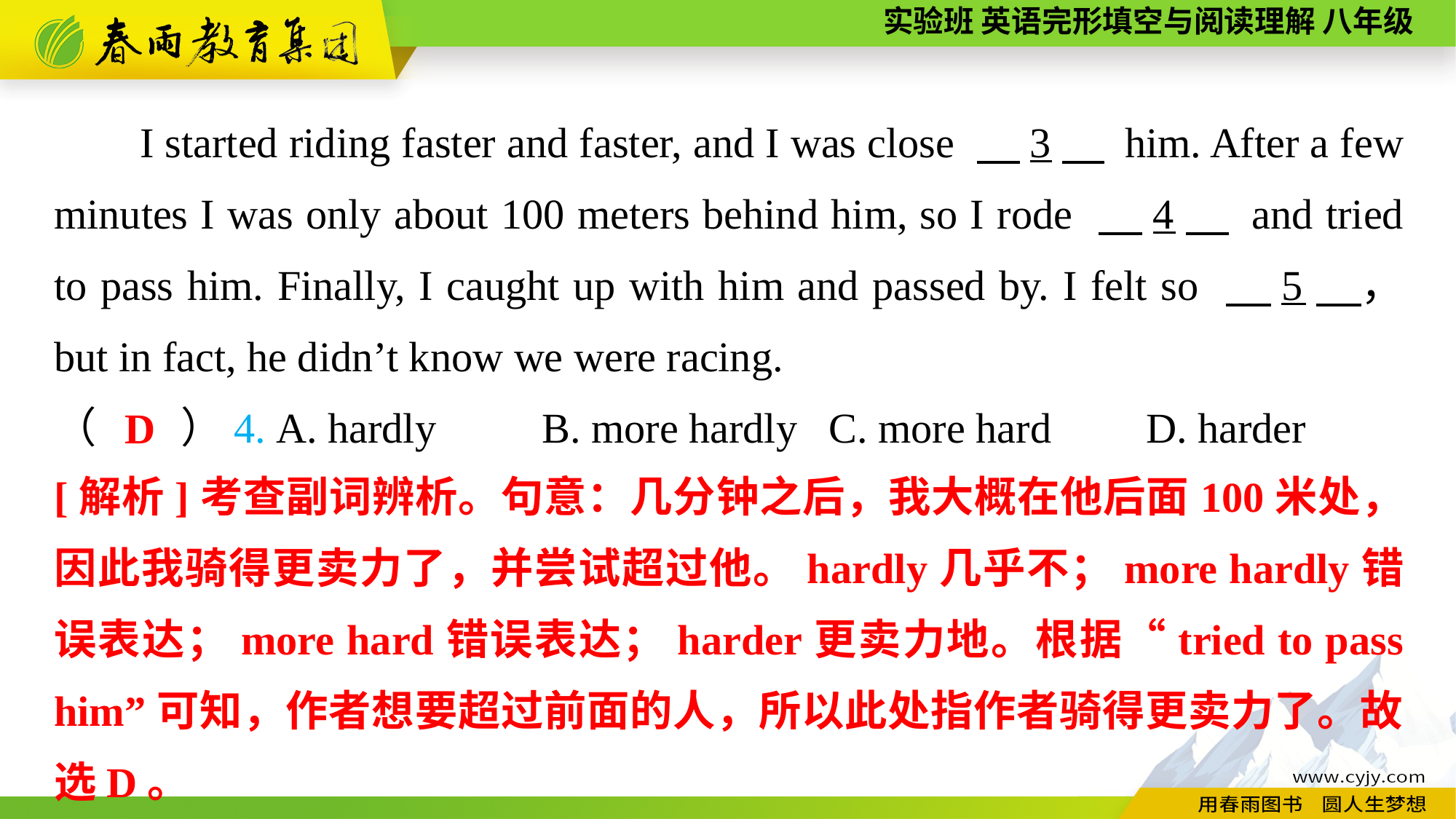

I started riding faster and faster, and I was close 　3　 him. After a few minutes I was only about 100 meters behind him, so I rode 　4　 and tried to pass him. Finally, I caught up with him and passed by. I felt so 　5　， but in fact, he didn’t know we were racing.
（　　）4. A. hardly          B. more hardly	 C. more hard 	D. harder
D
[解析]考查副词辨析。句意：几分钟之后，我大概在他后面100米处，因此我骑得更卖力了，并尝试超过他。hardly几乎不；more hardly错误表达；more hard错误表达；harder更卖力地。根据“tried to pass him”可知，作者想要超过前面的人，所以此处指作者骑得更卖力了。故选D。